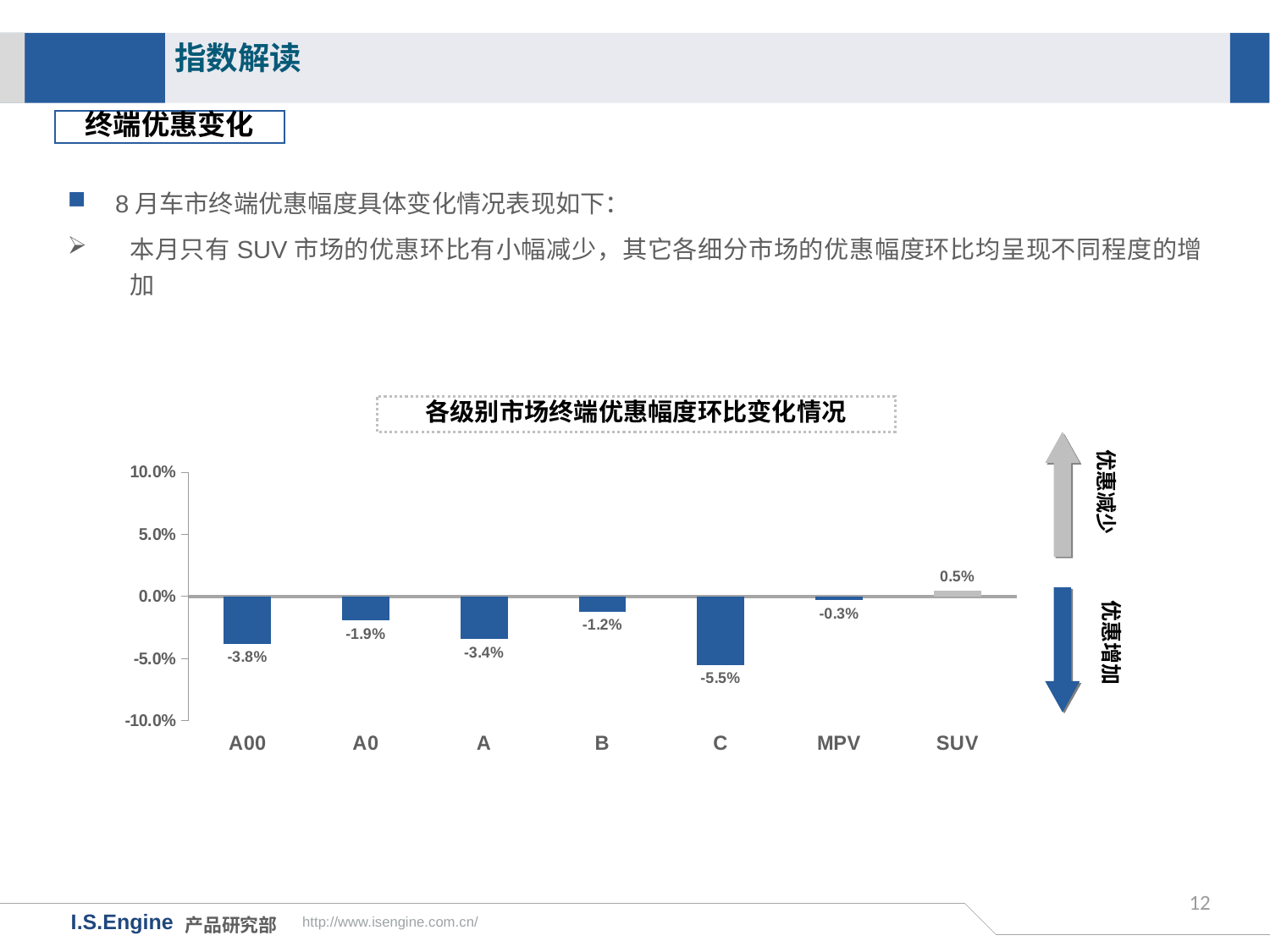

指数解读
终端优惠变化
8月车市终端优惠幅度具体变化情况表现如下：
本月只有SUV市场的优惠环比有小幅减少，其它各细分市场的优惠幅度环比均呈现不同程度的增加
各级别市场终端优惠幅度环比变化情况

### Chart

| Category | 环比变化 |
|---|---|
| A00 | -0.038 |
| A0 | -0.019 |
| A | -0.034 |
| B | -0.012 |
| C | -0.055 |
| MPV | -0.003 |
| SUV | 0.005 |
优惠减少

优惠增加

12